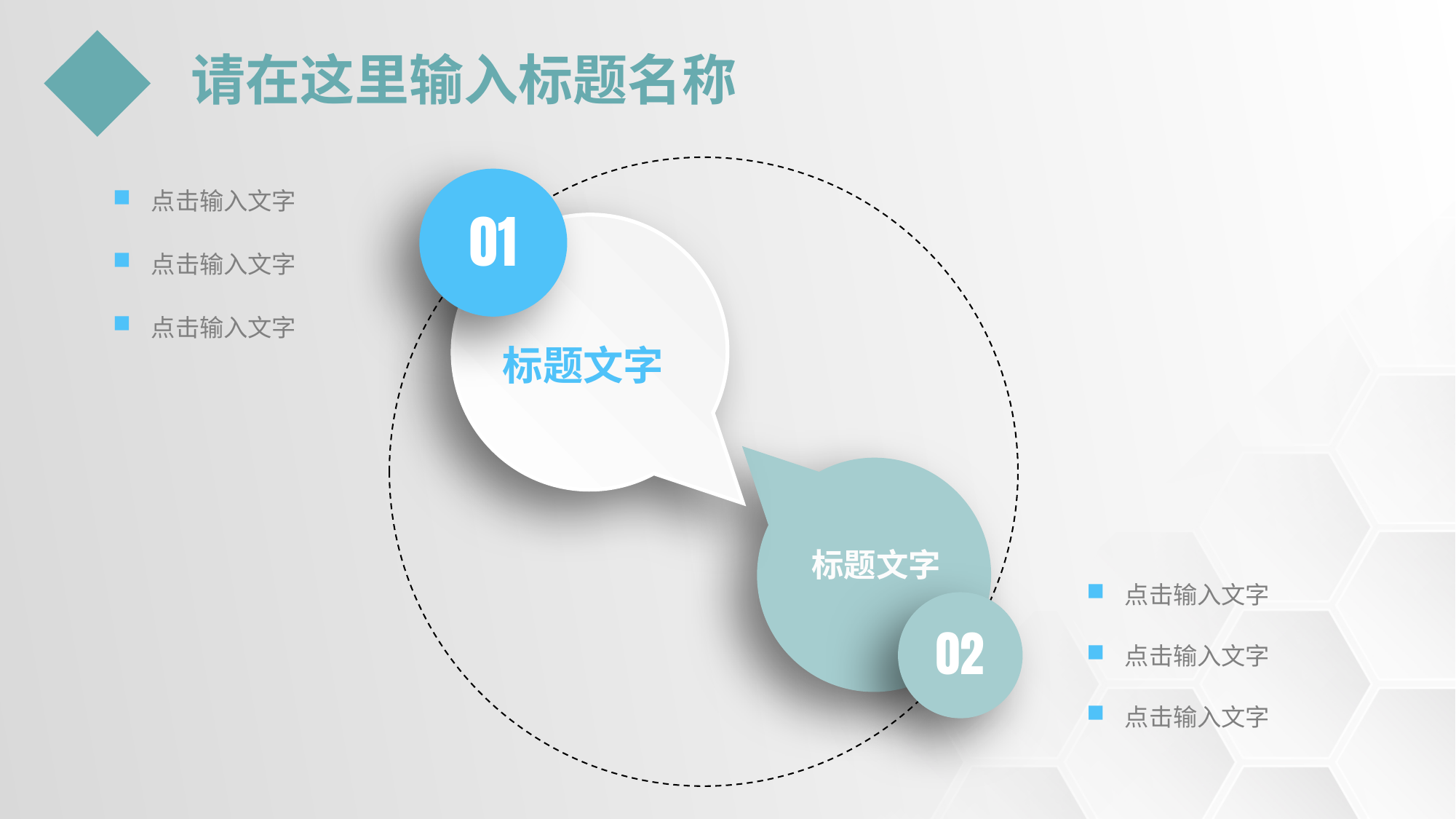

请在这里输入标题名称

01
点击输入文字

点击输入文字
点击输入文字
标题文字

标题文字
点击输入文字

02
点击输入文字
点击输入文字